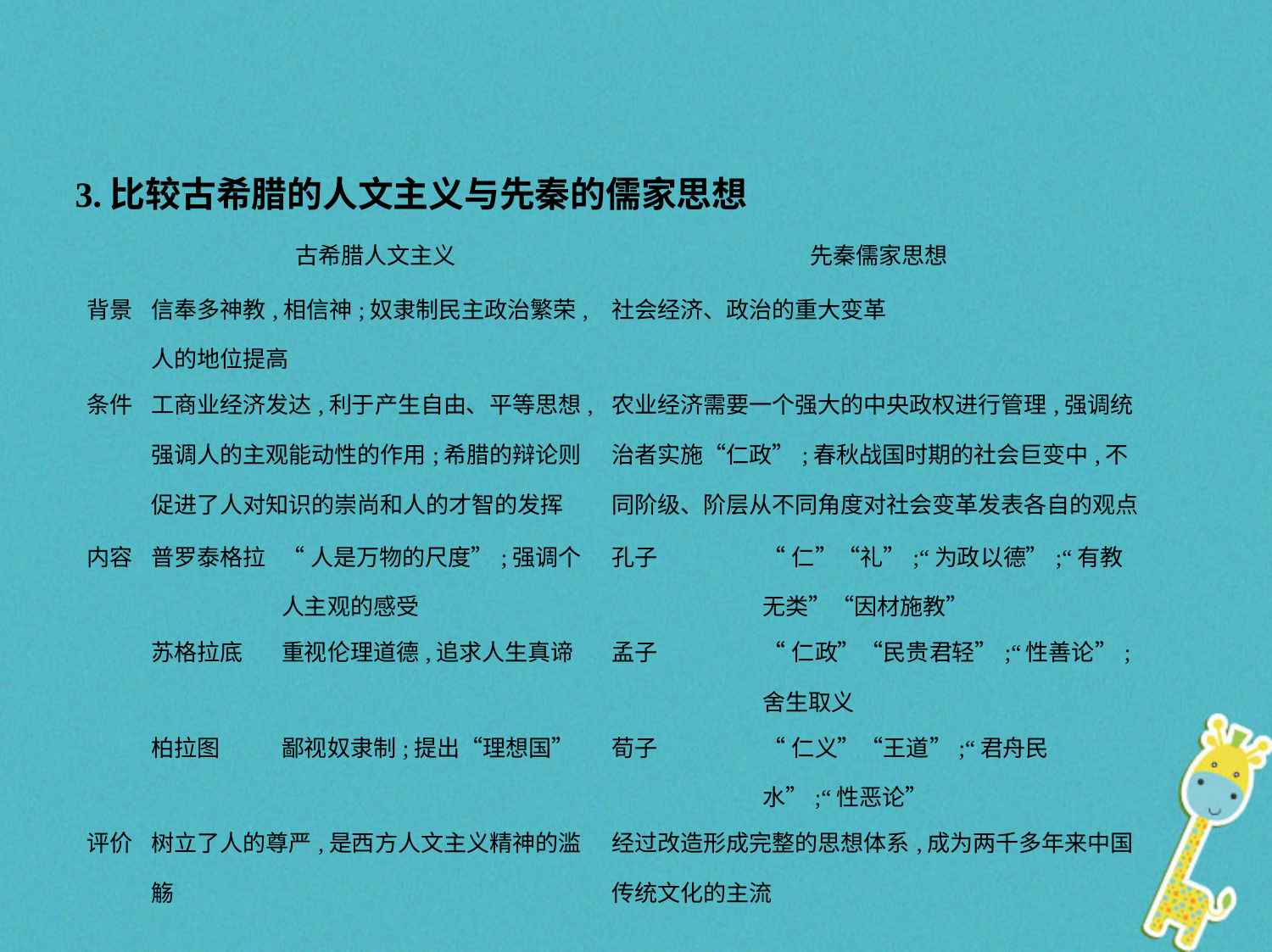

3.比较古希腊的人文主义与先秦的儒家思想
|  | 古希腊人文主义 |  | 先秦儒家思想 |  |
| --- | --- | --- | --- | --- |
| 背景 | 信奉多神教,相信神;奴隶制民主政治繁荣,人的地位提高 |  | 社会经济、政治的重大变革 |  |
| 条件 | 工商业经济发达,利于产生自由、平等思想,强调人的主观能动性的作用;希腊的辩论则促进了人对知识的崇尚和人的才智的发挥 |  | 农业经济需要一个强大的中央政权进行管理,强调统治者实施“仁政”;春秋战国时期的社会巨变中,不同阶级、阶层从不同角度对社会变革发表各自的观点 |  |
| 内容 | 普罗泰格拉 | “人是万物的尺度”;强调个人主观的感受 | 孔子 | “仁”“礼”;“为政以德”;“有教无类”“因材施教” |
|  | 苏格拉底 | 重视伦理道德,追求人生真谛 | 孟子 | “仁政”“民贵君轻”;“性善论”;舍生取义 |
|  | 柏拉图 | 鄙视奴隶制;提出“理想国” | 荀子 | “仁义”“王道”;“君舟民水”;“性恶论” |
| 评价 | 树立了人的尊严,是西方人文主义精神的滥觞 |  | 经过改造形成完整的思想体系,成为两千多年来中国传统文化的主流 |  |